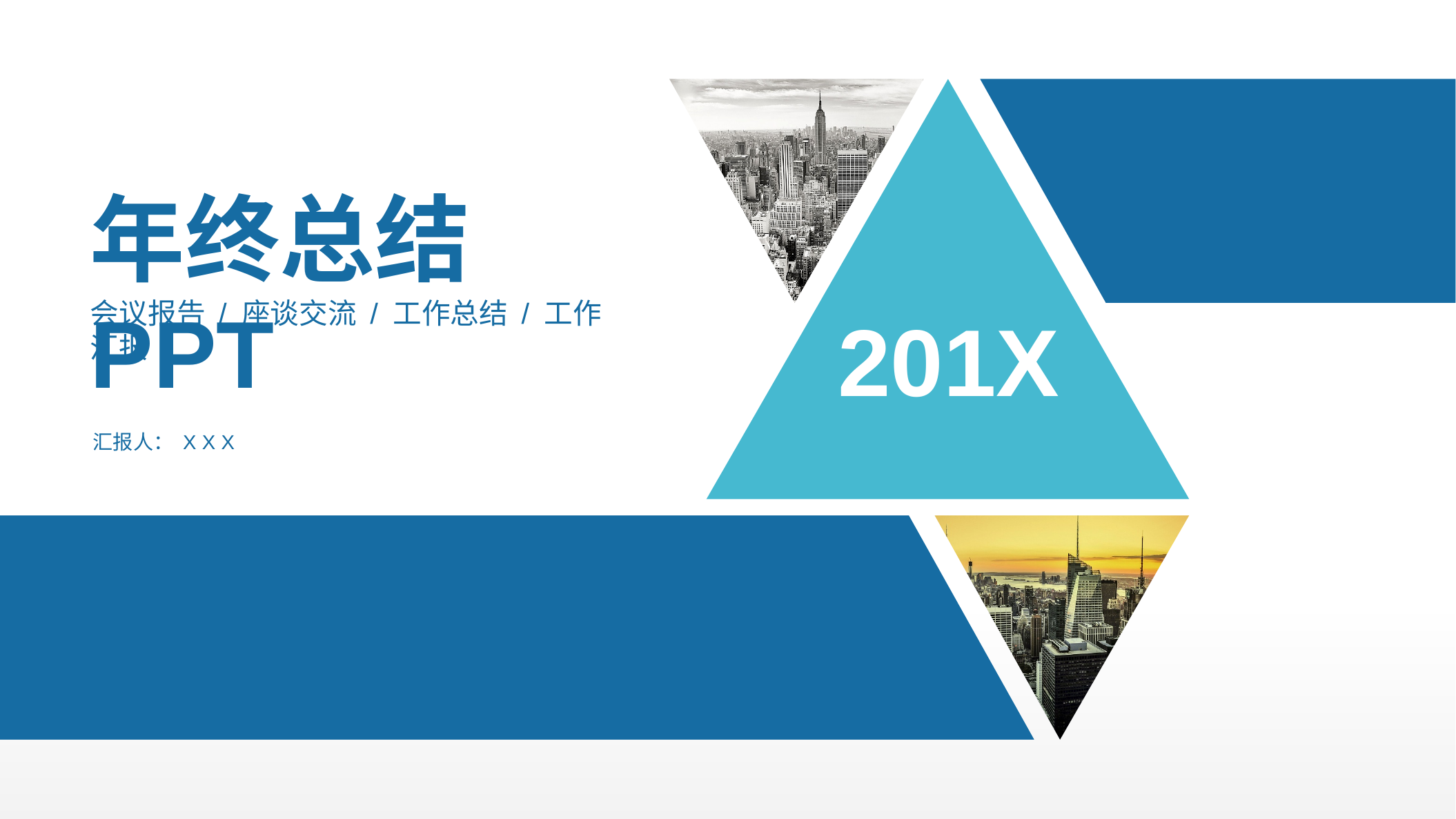

年终总结PPT
会议报告 / 座谈交流 / 工作总结 / 工作汇报
201X

汇报人： X X X